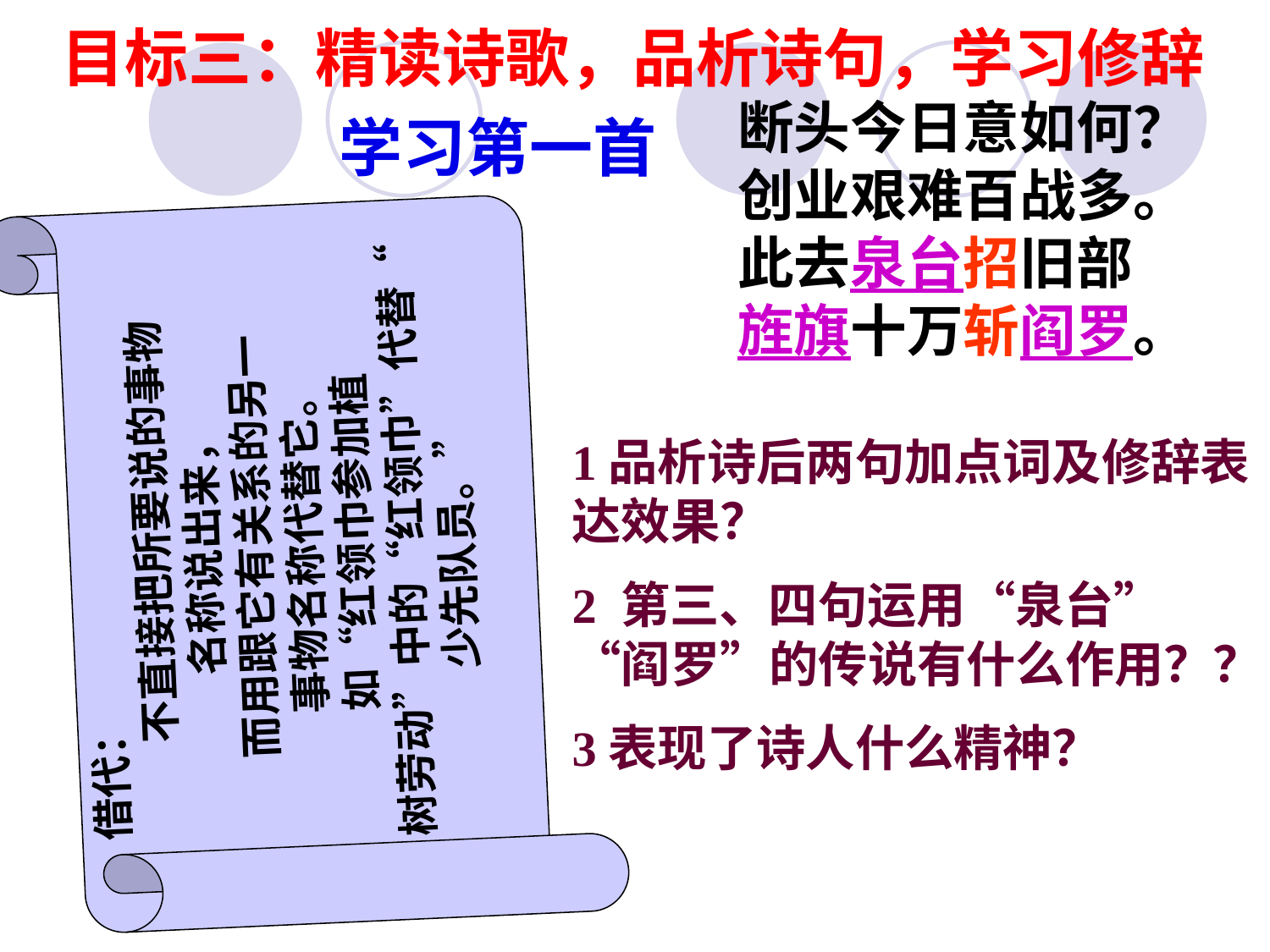

目标三：精读诗歌，品析诗句，学习修辞
断头今日意如何？
创业艰难百战多。
此去泉台招旧部
旌旗十万斩阎罗。
学习第一首
借代：
   不直接把所要说的事物
名称说出来，
而用跟它有关系的另一
事物名称代替它。
如“红领巾参加植
树劳动”中的“红领巾”代替“
少先队员。”

1品析诗后两句加点词及修辞表达效果？
2 第三、四句运用“泉台”“阎罗”的传说有什么作用？？
3表现了诗人什么精神？